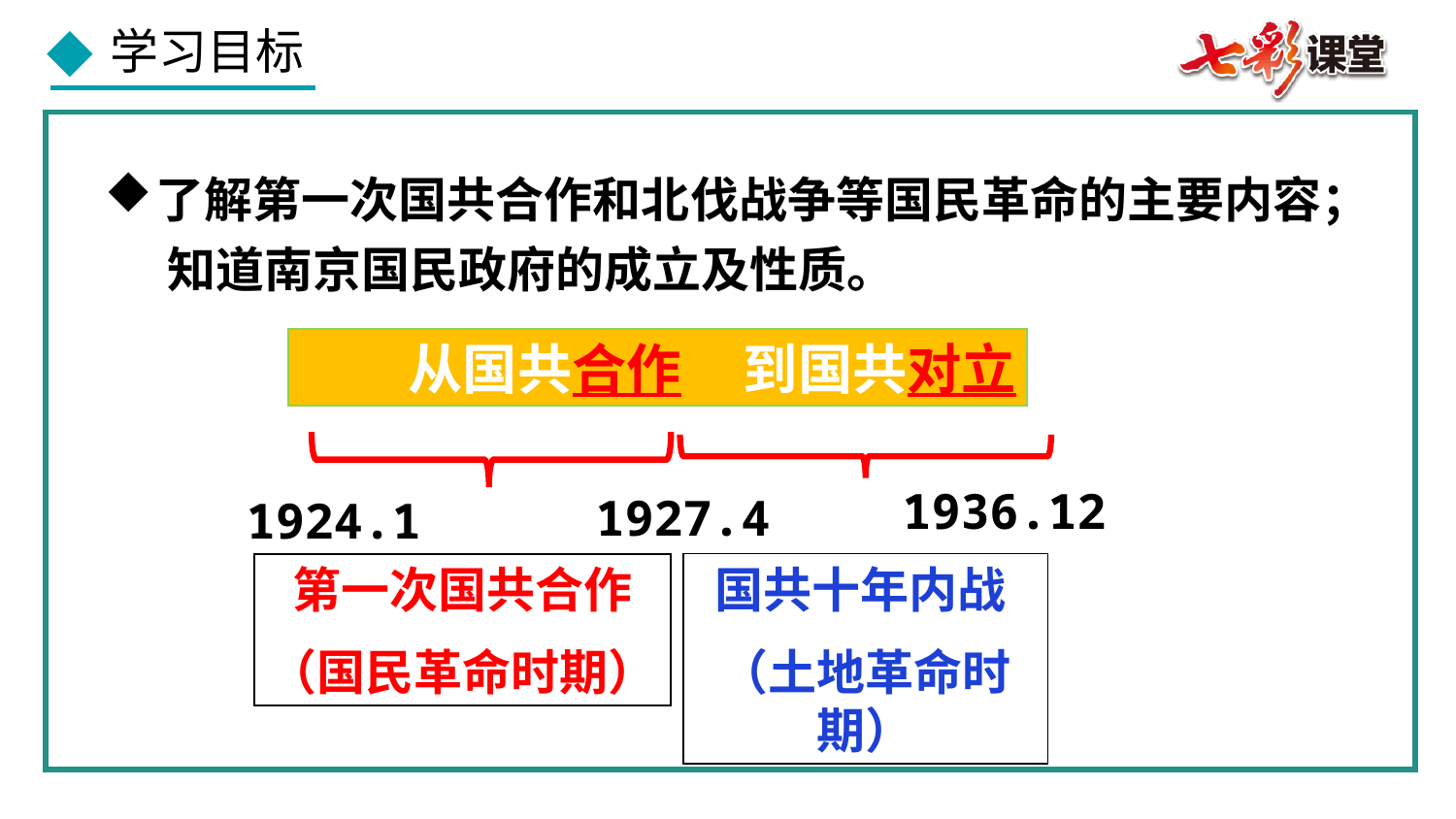

了解第一次国共合作和北伐战争等国民革命的主要内容； 知道南京国民政府的成立及性质。

从国共合作     到国共对立
1936.12
1927.4
1924.1
第一次国共合作
（国民革命时期）
国共十年内战
（土地革命时期）